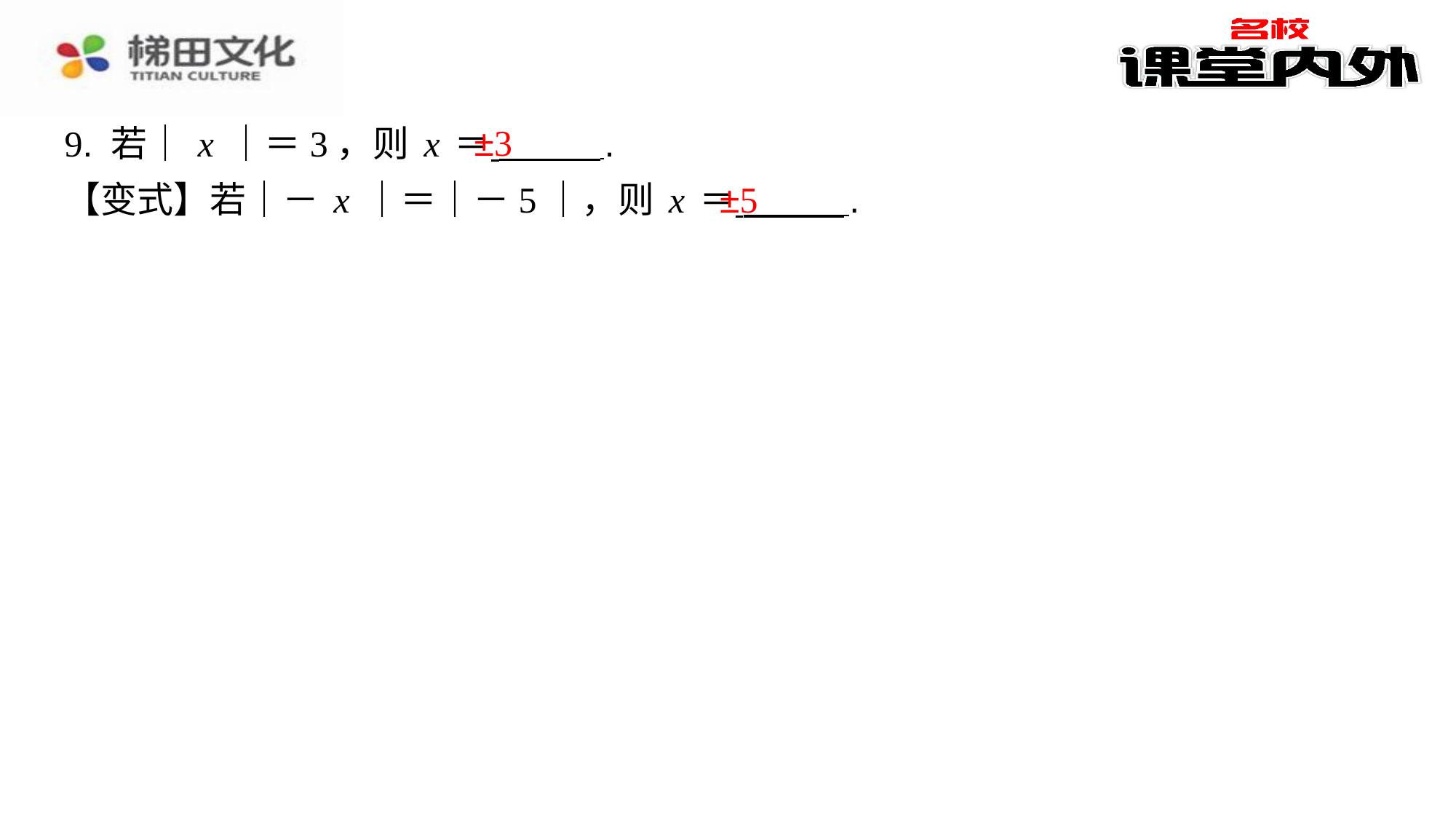

±3
9. 若｜x｜＝3，则x＝                 ⁠.
【变式】若｜－x｜＝｜－5｜，则x＝                 ⁠.
±5